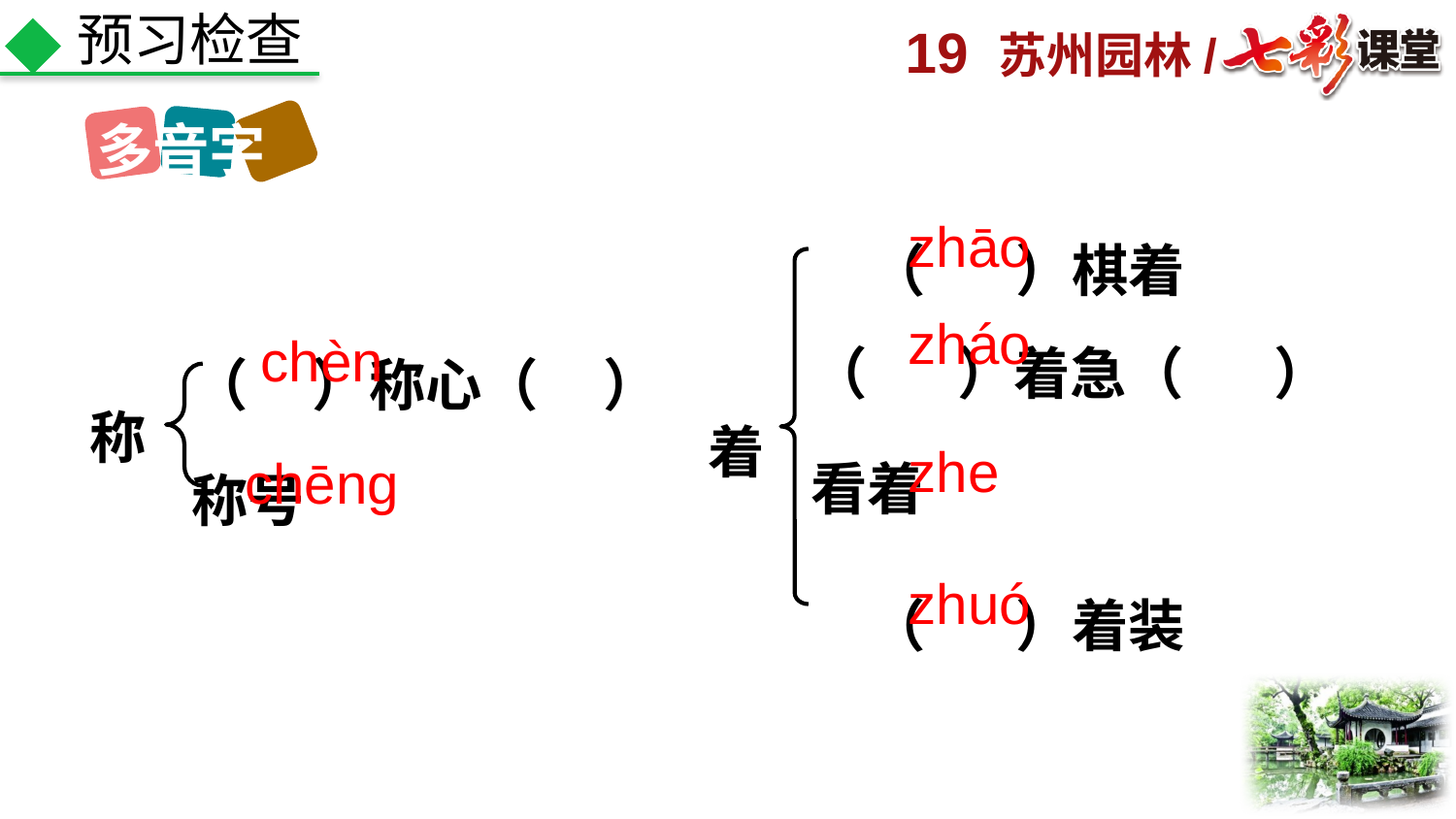

预习检查

多音字

（       ）棋着
zhāo

（       ）着急（       ）看着
（     ）称心（     ）称号
zháo
chèn
称

着
zhe
chēng
（       ）着装
zhuó